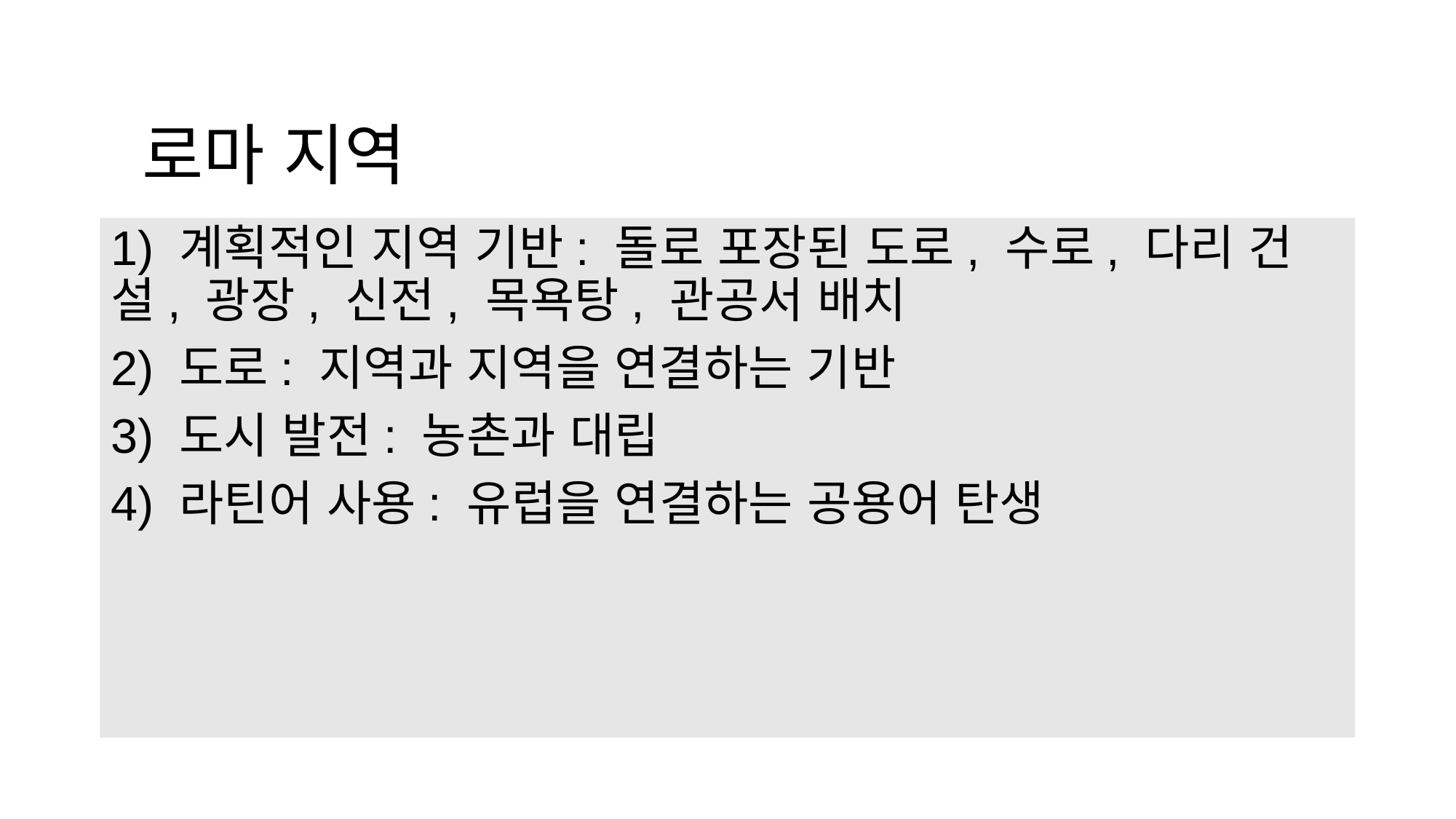

# 로마 지역
1) 계획적인 지역 기반: 돌로 포장된 도로, 수로, 다리 건설, 광장, 신전, 목욕탕, 관공서 배치
2) 도로: 지역과 지역을 연결하는 기반
3) 도시 발전: 농촌과 대립
4) 라틴어 사용: 유럽을 연결하는 공용어 탄생